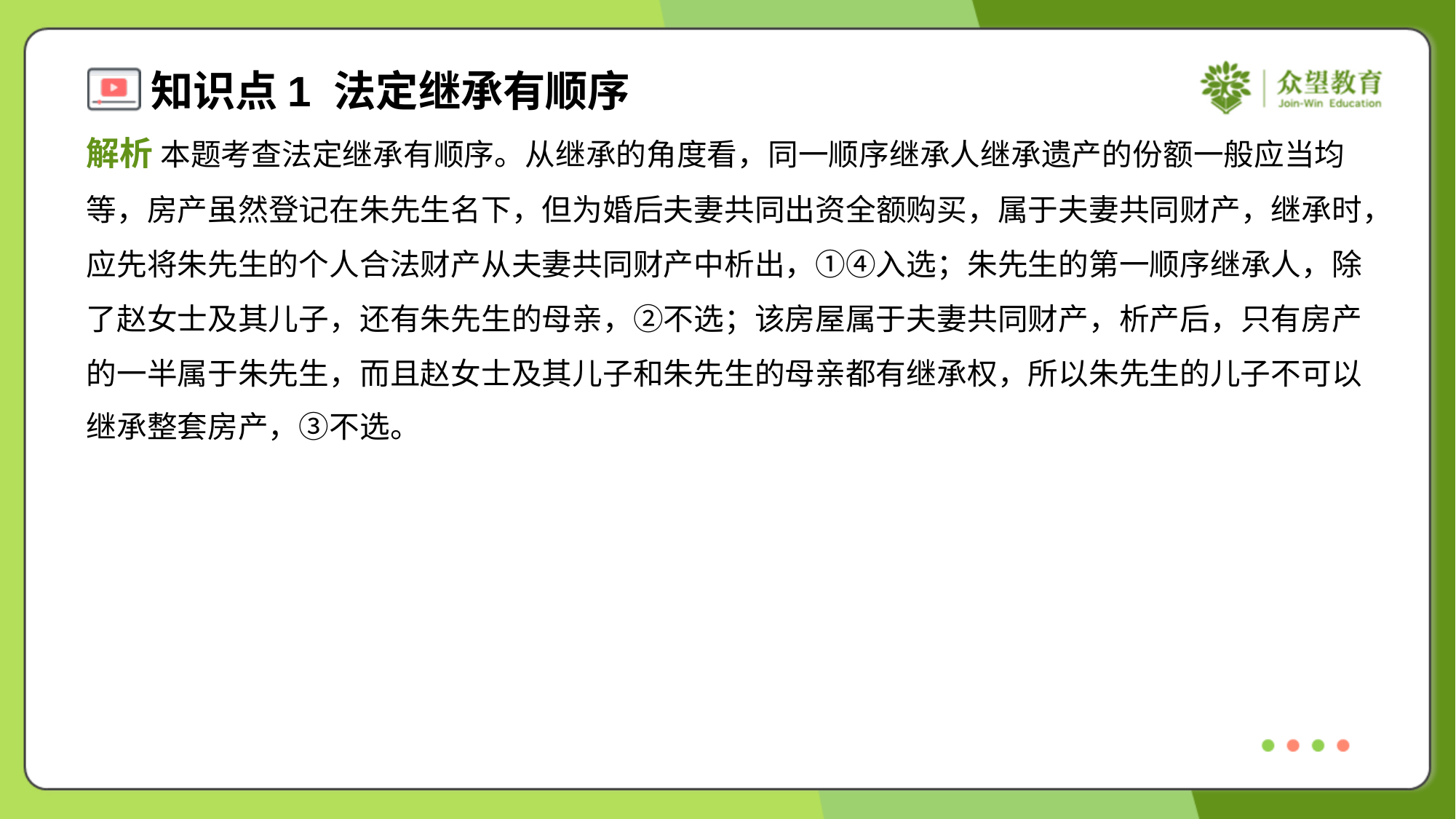

解析 本题考查法定继承有顺序。从继承的角度看，同一顺序继承人继承遗产的份额一般应当均
等，房产虽然登记在朱先生名下，但为婚后夫妻共同出资全额购买，属于夫妻共同财产，继承时，
应先将朱先生的个人合法财产从夫妻共同财产中析出，①④入选；朱先生的第一顺序继承人，除
了赵女士及其儿子，还有朱先生的母亲，②不选；该房屋属于夫妻共同财产，析产后，只有房产
的一半属于朱先生，而且赵女士及其儿子和朱先生的母亲都有继承权，所以朱先生的儿子不可以
继承整套房产，③不选。